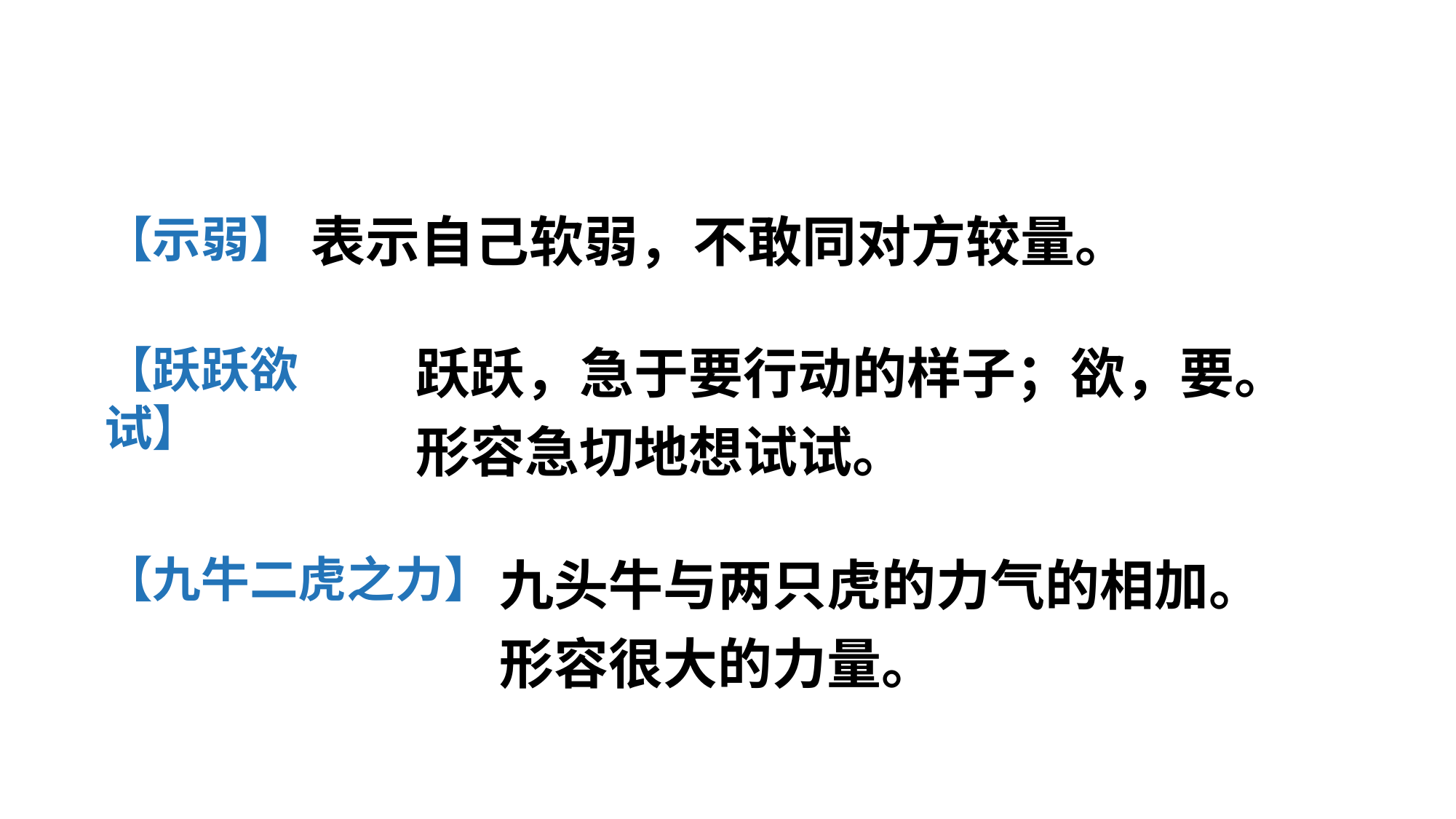

表示自己软弱，不敢同对方较量。
【示弱】
跃跃，急于要行动的样子；欲，要。形容急切地想试试。
【跃跃欲试】
九头牛与两只虎的力气的相加。形容很大的力量。
【九牛二虎之力】